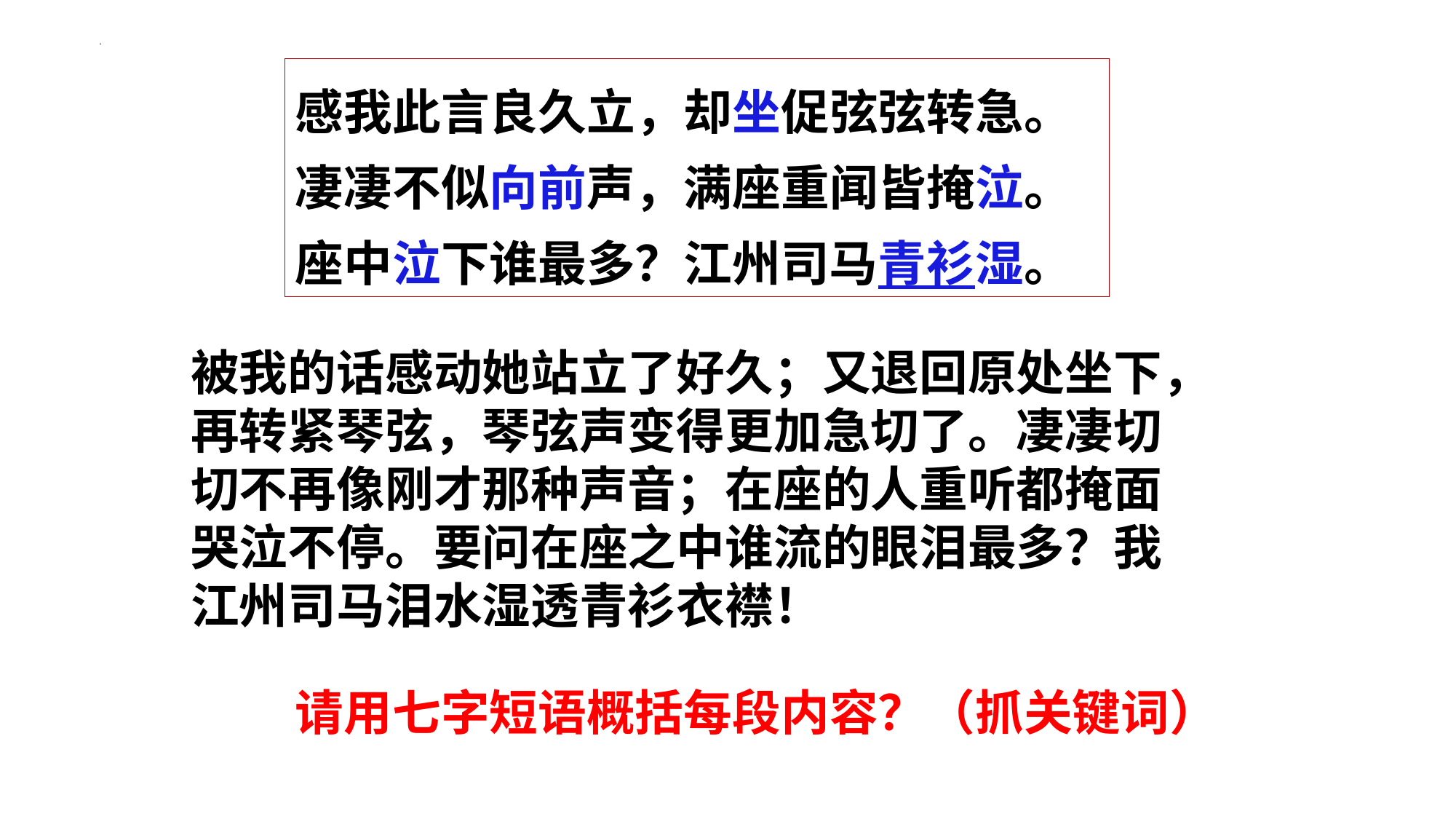

感我此言良久立，却坐促弦弦转急。凄凄不似向前声，满座重闻皆掩泣。座中泣下谁最多？江州司马青衫湿。
被我的话感动她站立了好久；又退回原处坐下，再转紧琴弦，琴弦声变得更加急切了。凄凄切切不再像刚才那种声音；在座的人重听都掩面哭泣不停。要问在座之中谁流的眼泪最多？我江州司马泪水湿透青衫衣襟！
请用七字短语概括每段内容？（抓关键词）